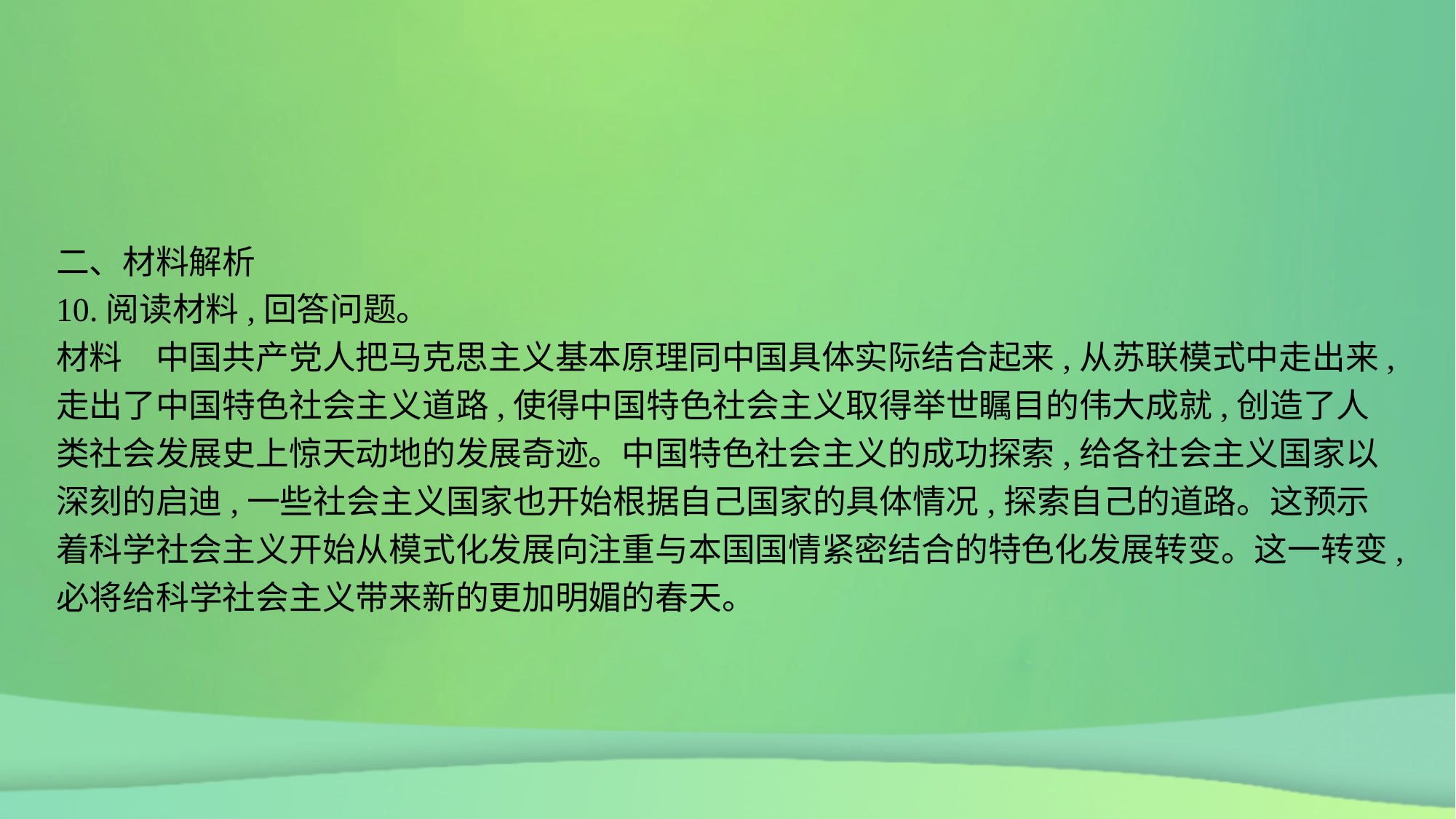

二、材料解析
10.阅读材料,回答问题。
材料　中国共产党人把马克思主义基本原理同中国具体实际结合起来,从苏联模式中走出来,走出了中国特色社会主义道路,使得中国特色社会主义取得举世瞩目的伟大成就,创造了人类社会发展史上惊天动地的发展奇迹。中国特色社会主义的成功探索,给各社会主义国家以深刻的启迪,一些社会主义国家也开始根据自己国家的具体情况,探索自己的道路。这预示着科学社会主义开始从模式化发展向注重与本国国情紧密结合的特色化发展转变。这一转变,必将给科学社会主义带来新的更加明媚的春天。